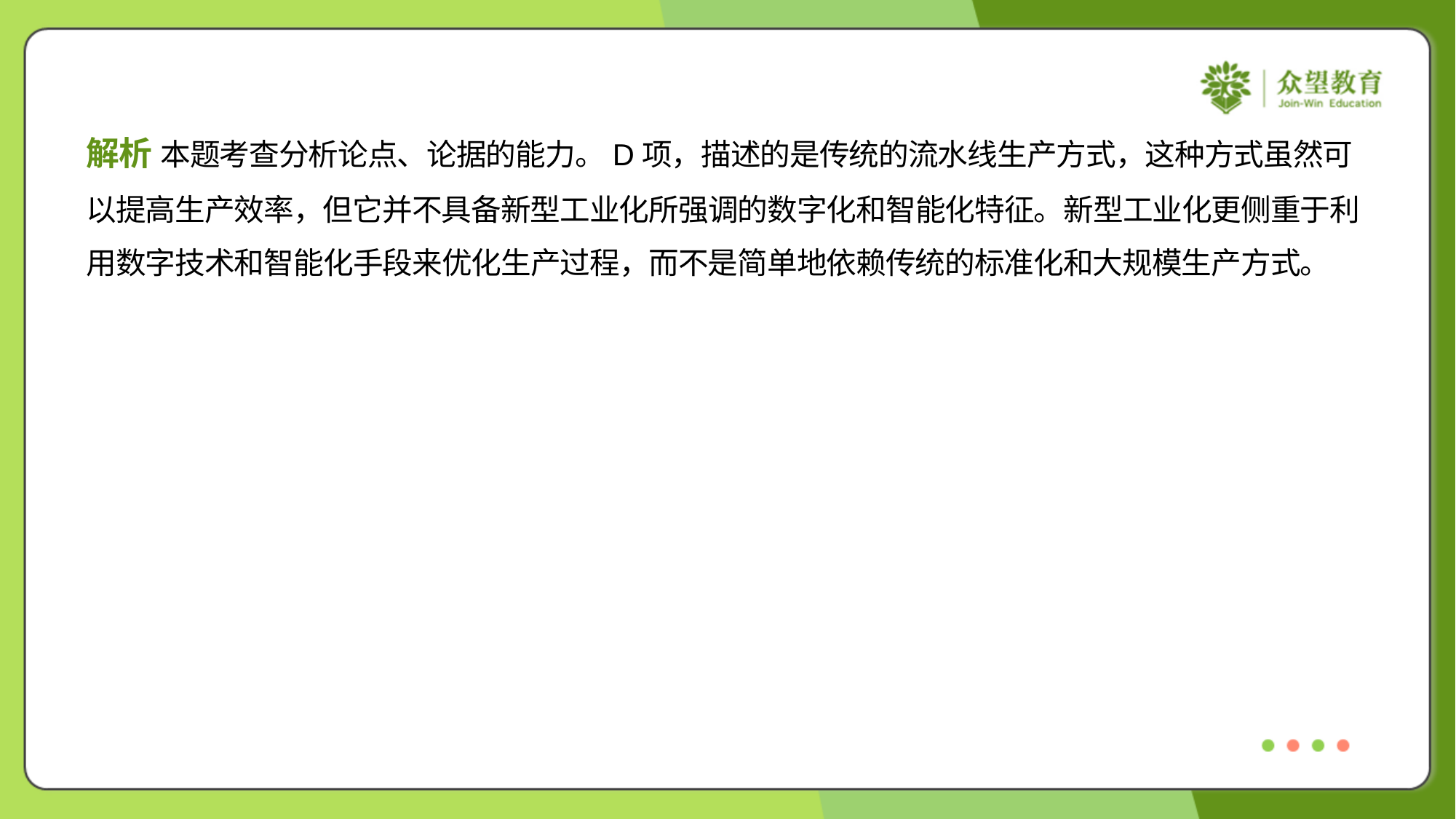

解析 本题考查分析论点、论据的能力。D项，描述的是传统的流水线生产方式，这种方式虽然可
以提高生产效率，但它并不具备新型工业化所强调的数字化和智能化特征。新型工业化更侧重于利
用数字技术和智能化手段来优化生产过程，而不是简单地依赖传统的标准化和大规模生产方式。